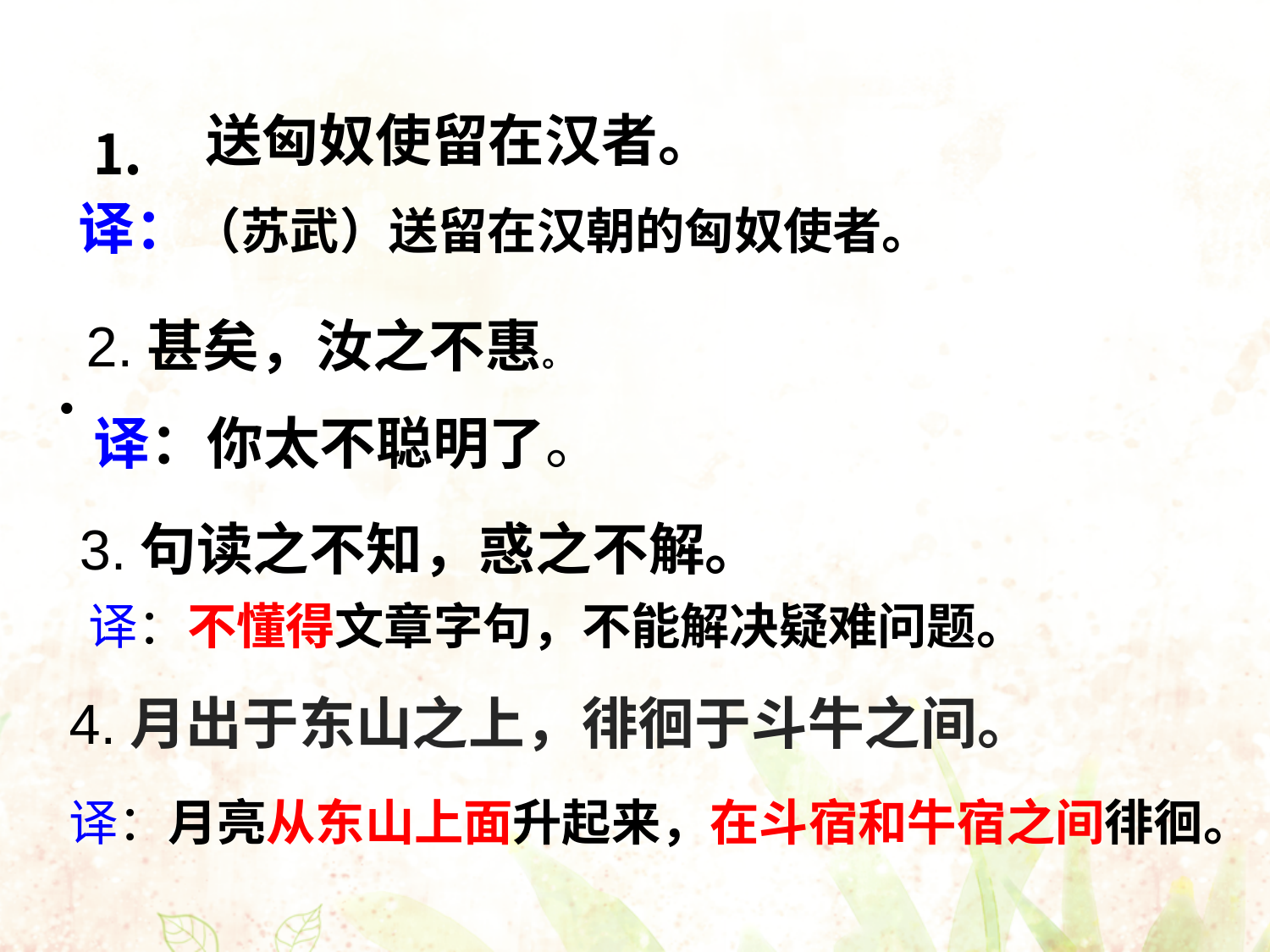

⒈
送匈奴使留在汉者。
译：（苏武）送留在汉朝的匈奴使者。

2.甚矣，汝之不惠。
•

译：你太不聪明了。
3.句读之不知，惑之不解。
译：不懂得文章字句，不能解决疑难问题。
4.月出于东山之上，徘徊于斗牛之间。
译：月亮从东山上面升起来，在斗宿和牛宿之间徘徊。